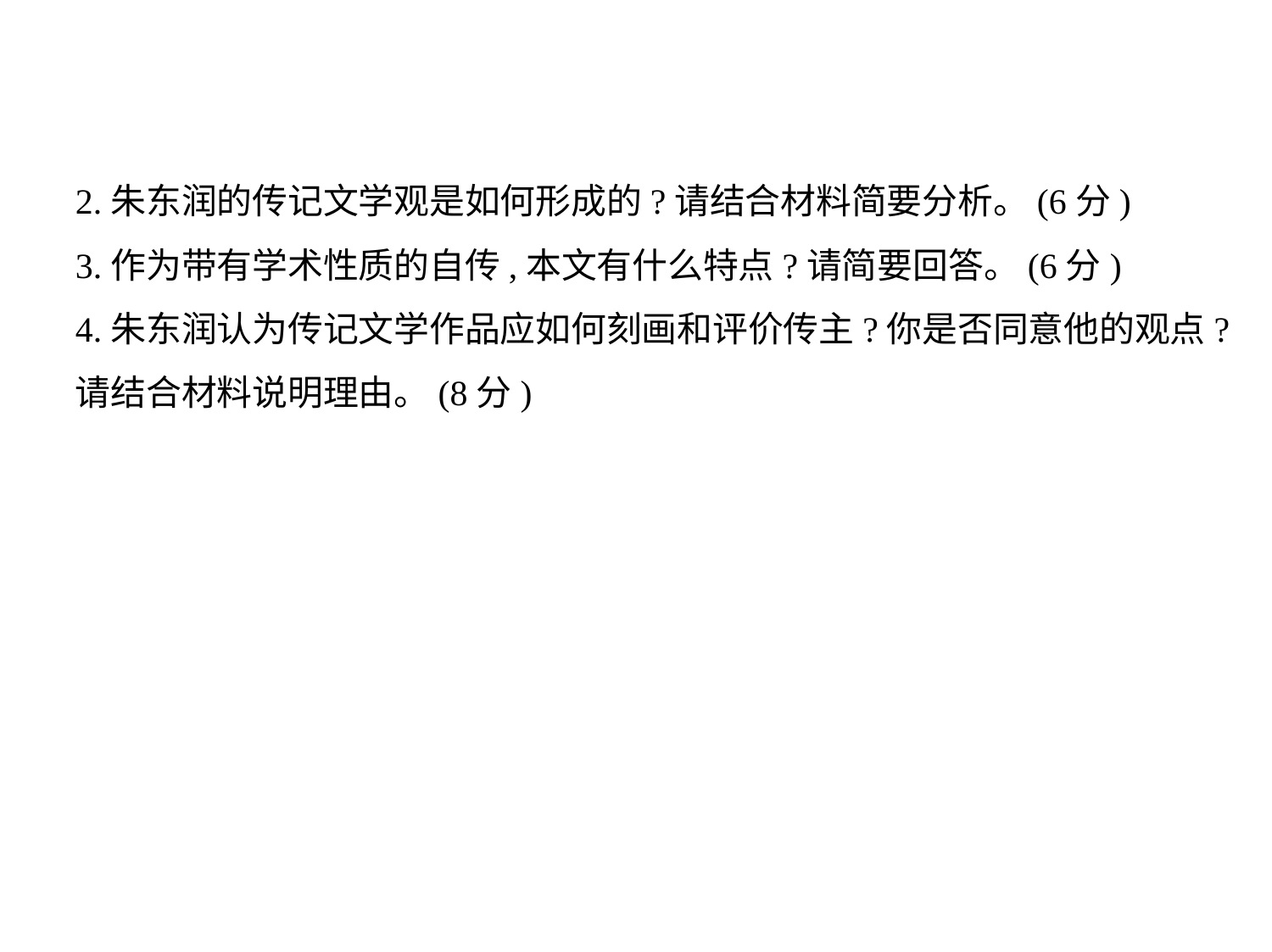

2.朱东润的传记文学观是如何形成的?请结合材料简要分析。(6分)
3.作为带有学术性质的自传,本文有什么特点?请简要回答。(6分)
4.朱东润认为传记文学作品应如何刻画和评价传主?你是否同意他的观点?
请结合材料说明理由。(8分)